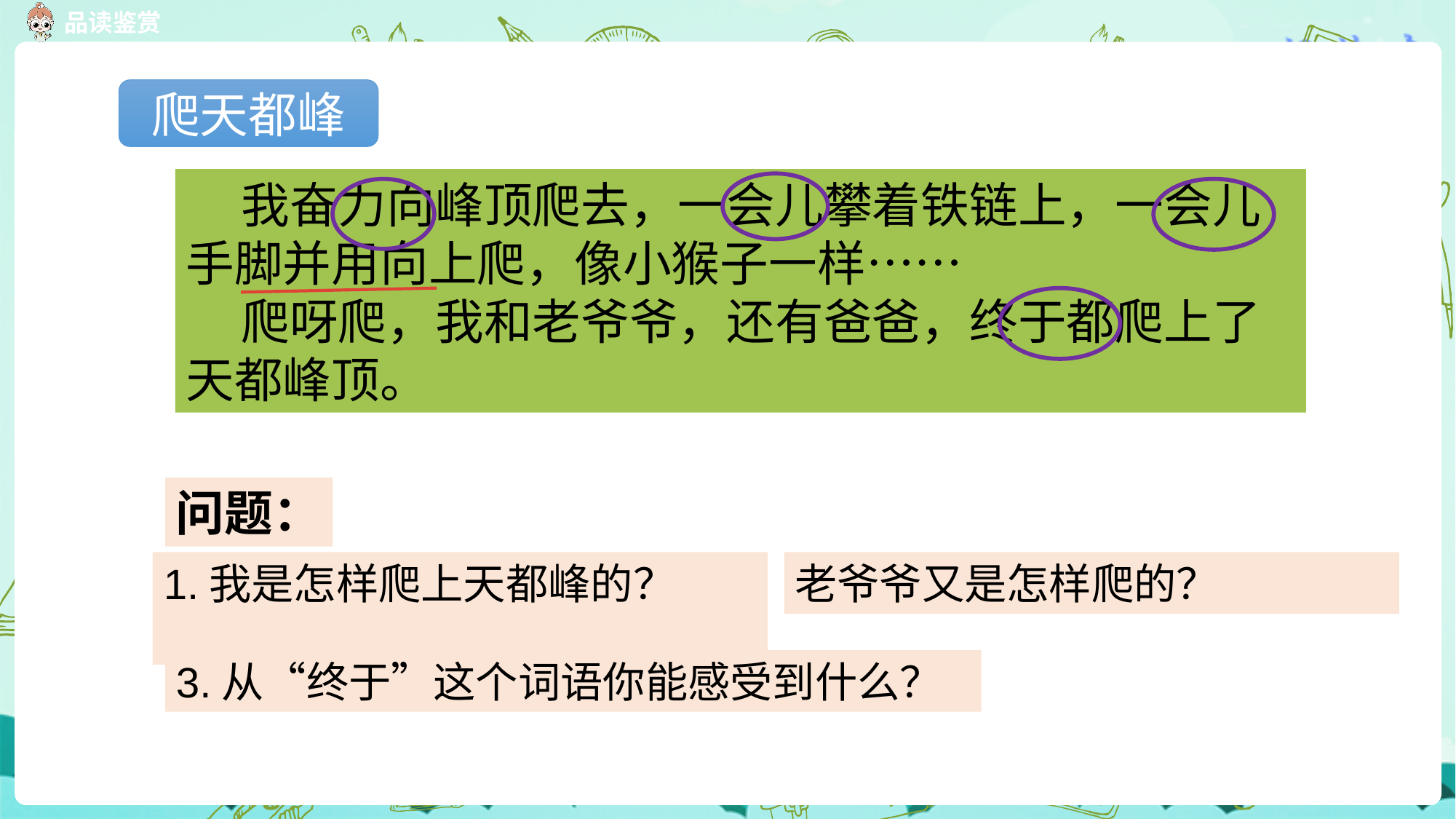

爬天都峰
    我奋力向峰顶爬去，一会儿攀着铁链上，一会儿手脚并用向上爬，像小猴子一样……
    爬呀爬，我和老爷爷，还有爸爸，终于都爬上了天都峰顶。

问题：
1.我是怎样爬上天都峰的？
老爷爷又是怎样爬的？
3.从“终于”这个词语你能感受到什么？